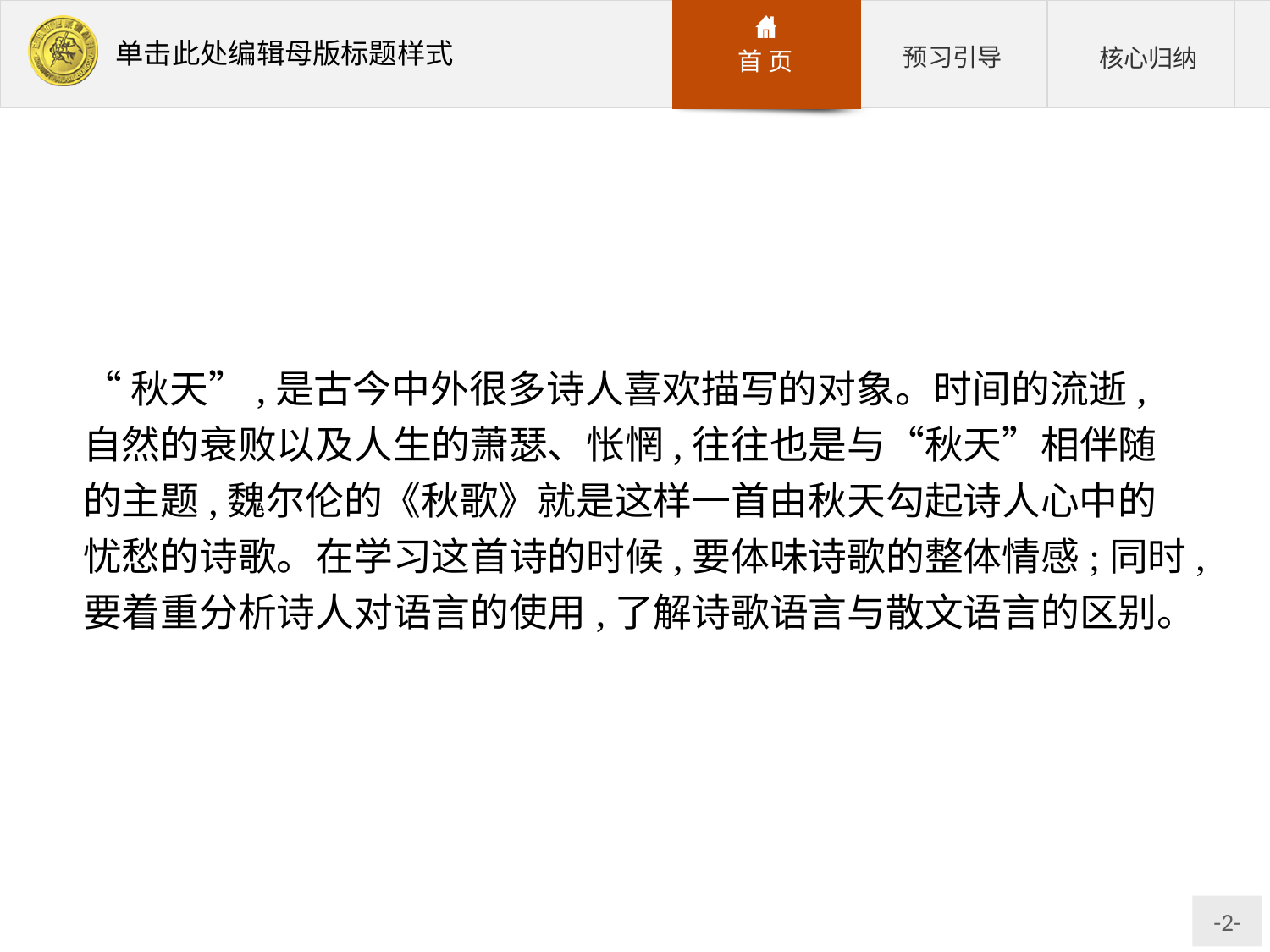

“秋天”,是古今中外很多诗人喜欢描写的对象。时间的流逝,自然的衰败以及人生的萧瑟、怅惘,往往也是与“秋天”相伴随的主题,魏尔伦的《秋歌》就是这样一首由秋天勾起诗人心中的忧愁的诗歌。在学习这首诗的时候,要体味诗歌的整体情感;同时,要着重分析诗人对语言的使用,了解诗歌语言与散文语言的区别。